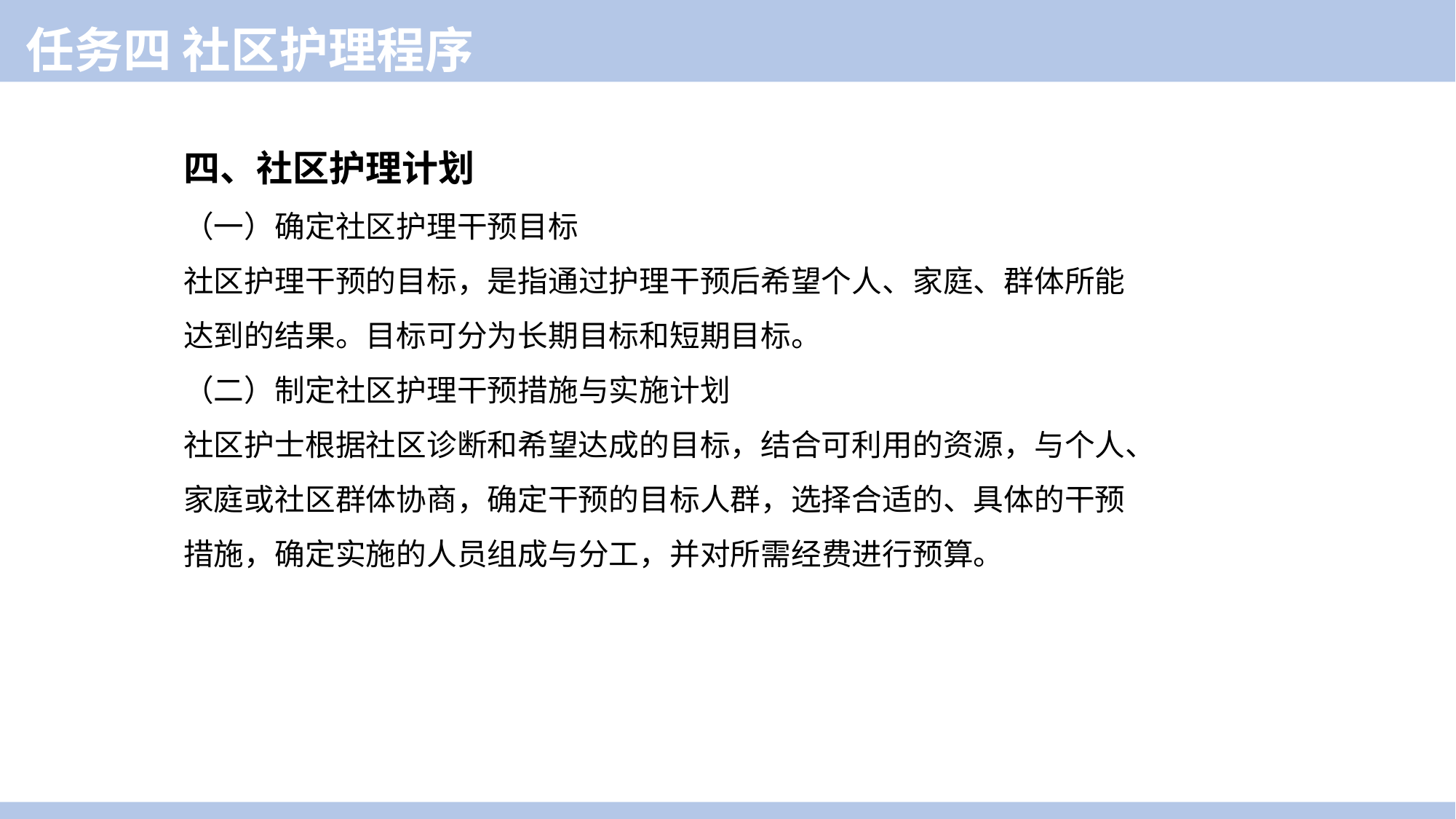

任务四 社区护理程序
四、社区护理计划
（一）确定社区护理干预目标
社区护理干预的目标，是指通过护理干预后希望个人、家庭、群体所能达到的结果。目标可分为长期目标和短期目标。
（二）制定社区护理干预措施与实施计划
社区护士根据社区诊断和希望达成的目标，结合可利用的资源，与个人、家庭或社区群体协商，确定干预的目标人群，选择合适的、具体的干预措施，确定实施的人员组成与分工，并对所需经费进行预算。